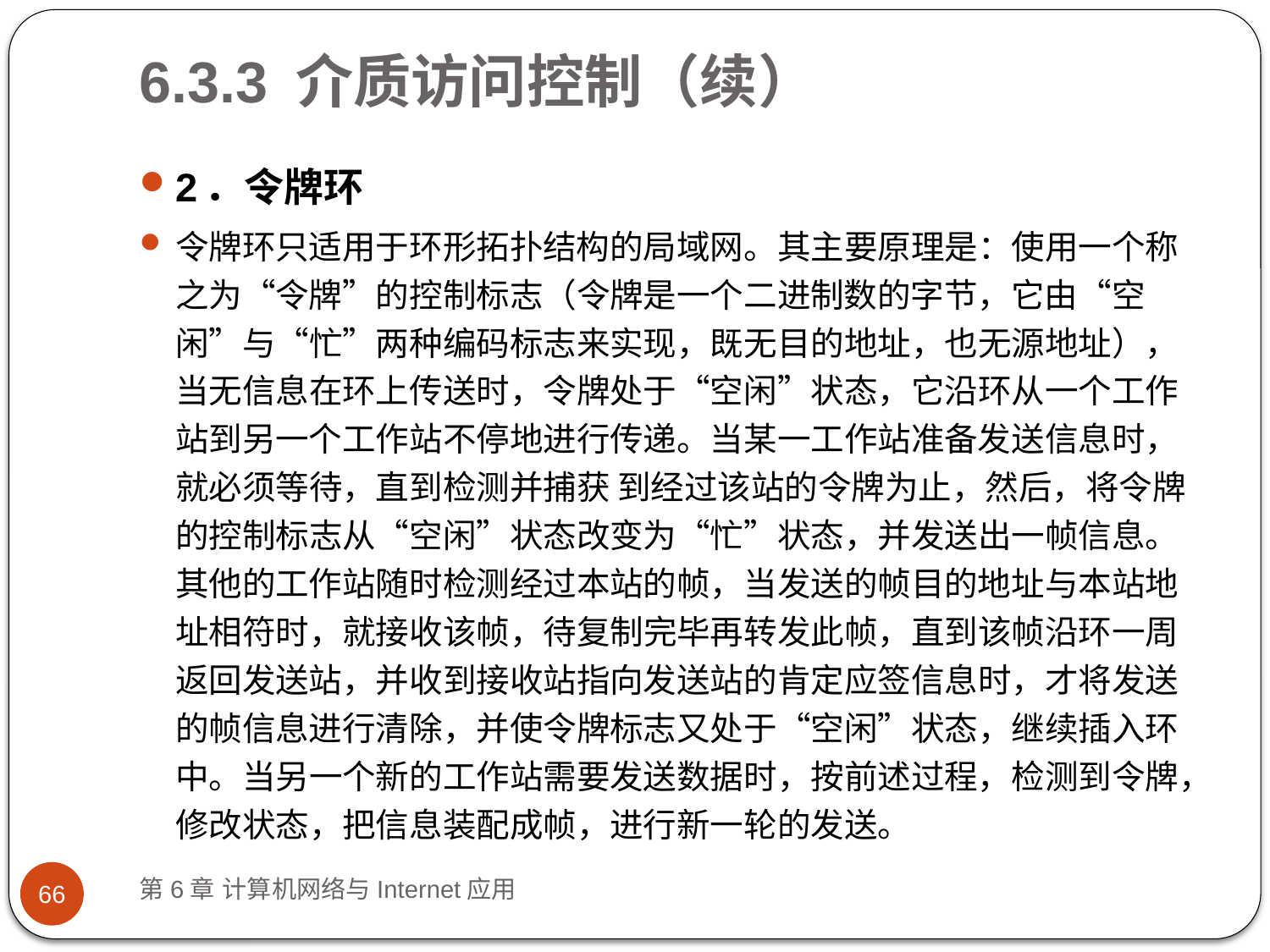

# 6.3.3 介质访问控制（续）
2．令牌环
令牌环只适用于环形拓扑结构的局域网。其主要原理是：使用一个称之为“令牌”的控制标志（令牌是一个二进制数的字节，它由“空闲”与“忙”两种编码标志来实现，既无目的地址，也无源地址），当无信息在环上传送时，令牌处于“空闲”状态，它沿环从一个工作站到另一个工作站不停地进行传递。当某一工作站准备发送信息时，就必须等待，直到检测并捕获 到经过该站的令牌为止，然后，将令牌的控制标志从“空闲”状态改变为“忙”状态，并发送出一帧信息。其他的工作站随时检测经过本站的帧，当发送的帧目的地址与本站地址相符时，就接收该帧，待复制完毕再转发此帧，直到该帧沿环一周返回发送站，并收到接收站指向发送站的肯定应签信息时，才将发送的帧信息进行清除，并使令牌标志又处于“空闲”状态，继续插入环中。当另一个新的工作站需要发送数据时，按前述过程，检测到令牌，修改状态，把信息装配成帧，进行新一轮的发送。

第6章 计算机网络与Internet应用
66